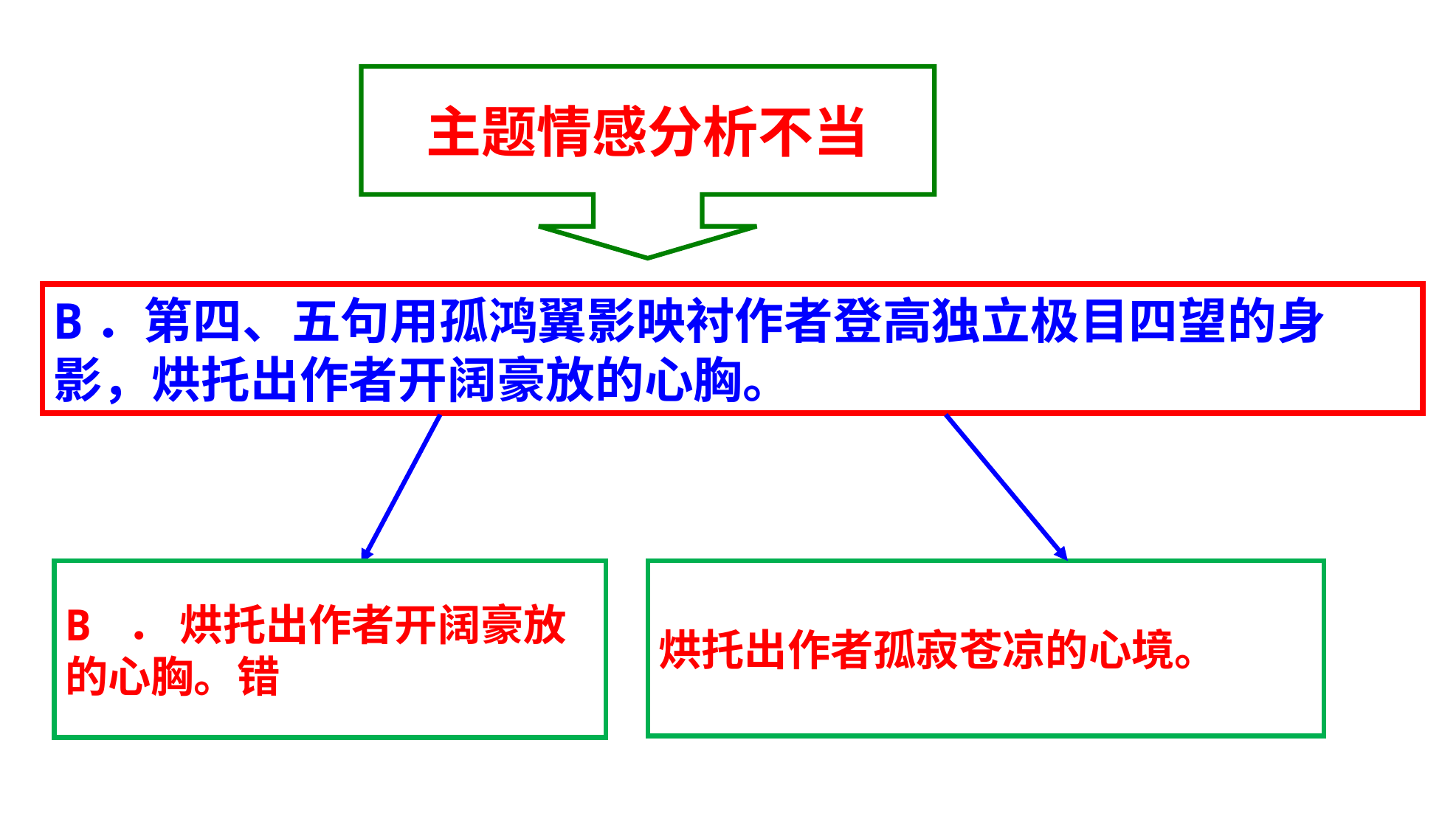

主题情感分析不当
B．第四、五句用孤鸿翼影映衬作者登高独立极目四望的身影，烘托出作者开阔豪放的心胸。

B ． 烘托出作者开阔豪放
的心胸。错
烘托出作者孤寂苍凉的心境。